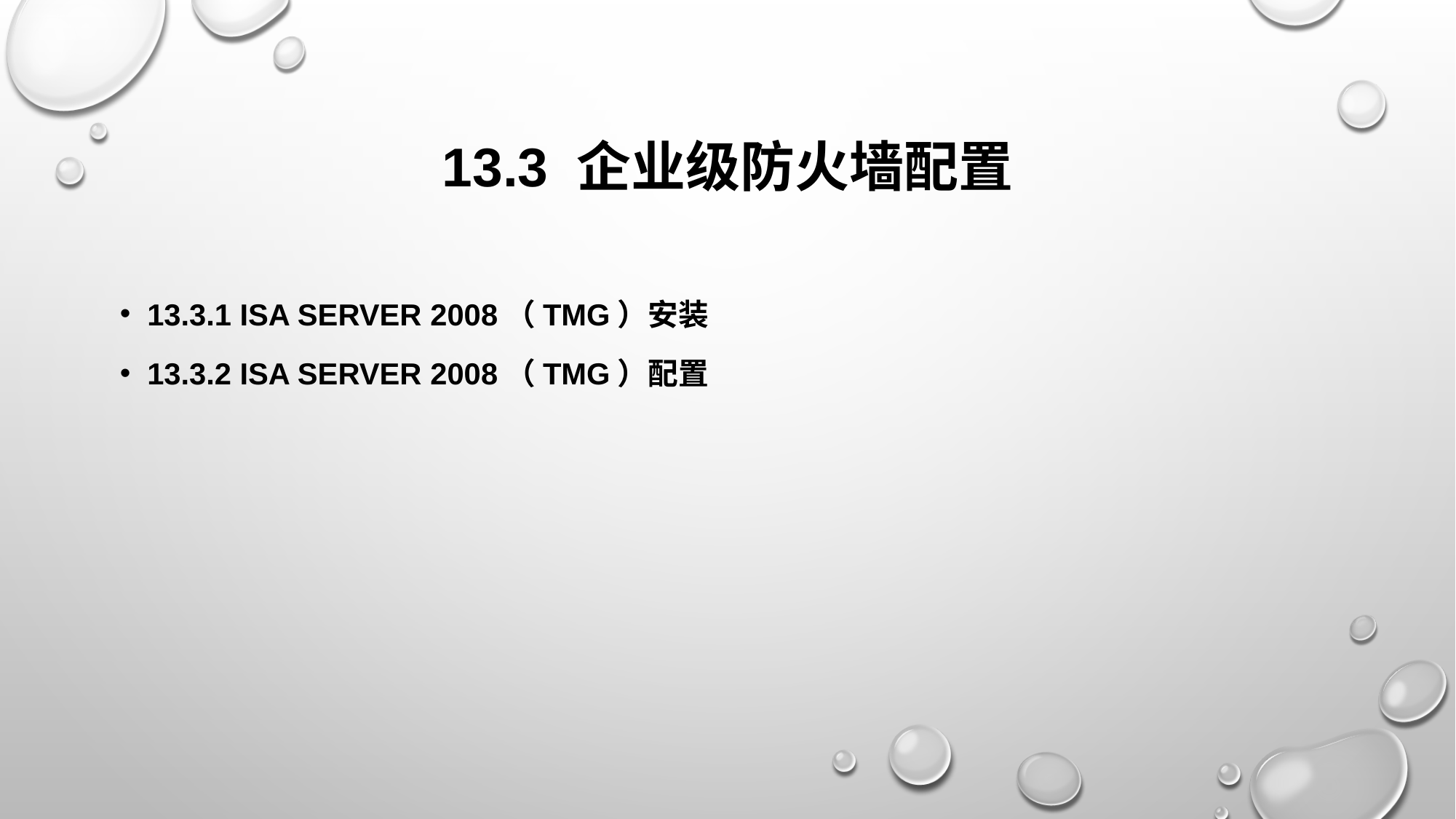

# 13.3 企业级防火墙配置
13.3.1 ISA Server 2008（TMG）安装
13.3.2 ISA Server 2008（TMG）配置